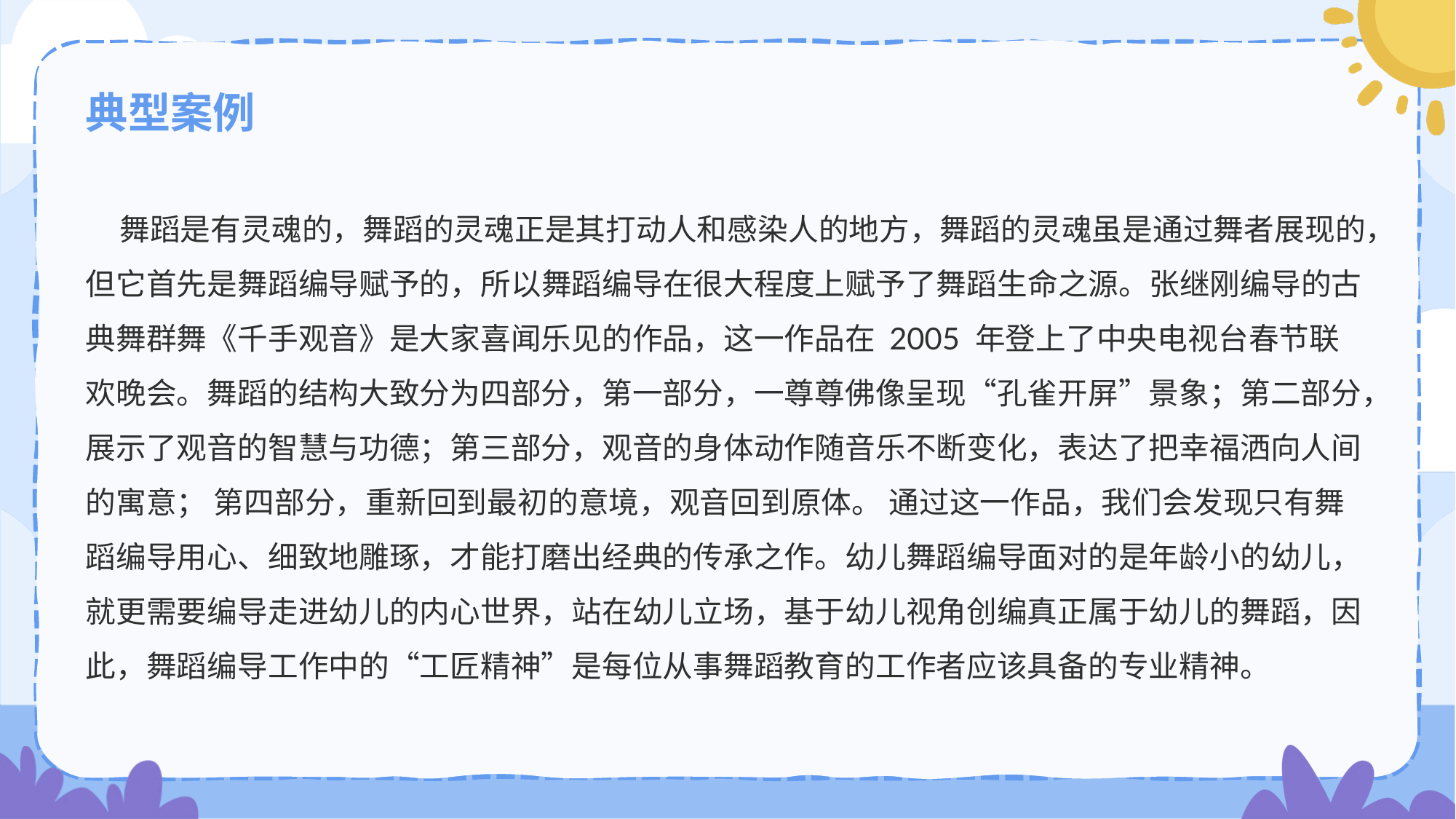

典型案例
    舞蹈是有灵魂的，舞蹈的灵魂正是其打动人和感染人的地方，舞蹈的灵魂虽是通过舞者展现的，但它首先是舞蹈编导赋予的，所以舞蹈编导在很大程度上赋予了舞蹈生命之源。张继刚编导的古典舞群舞《千手观音》是大家喜闻乐见的作品，这一作品在 2005 年登上了中央电视台春节联欢晚会。舞蹈的结构大致分为四部分，第一部分，一尊尊佛像呈现“孔雀开屏”景象；第二部分，展示了观音的智慧与功德；第三部分，观音的身体动作随音乐不断变化，表达了把幸福洒向人间的寓意； 第四部分，重新回到最初的意境，观音回到原体。 通过这一作品，我们会发现只有舞蹈编导用心、细致地雕琢，才能打磨出经典的传承之作。幼儿舞蹈编导面对的是年龄小的幼儿，就更需要编导走进幼儿的内心世界，站在幼儿立场，基于幼儿视角创编真正属于幼儿的舞蹈，因此，舞蹈编导工作中的“工匠精神”是每位从事舞蹈教育的工作者应该具备的专业精神。